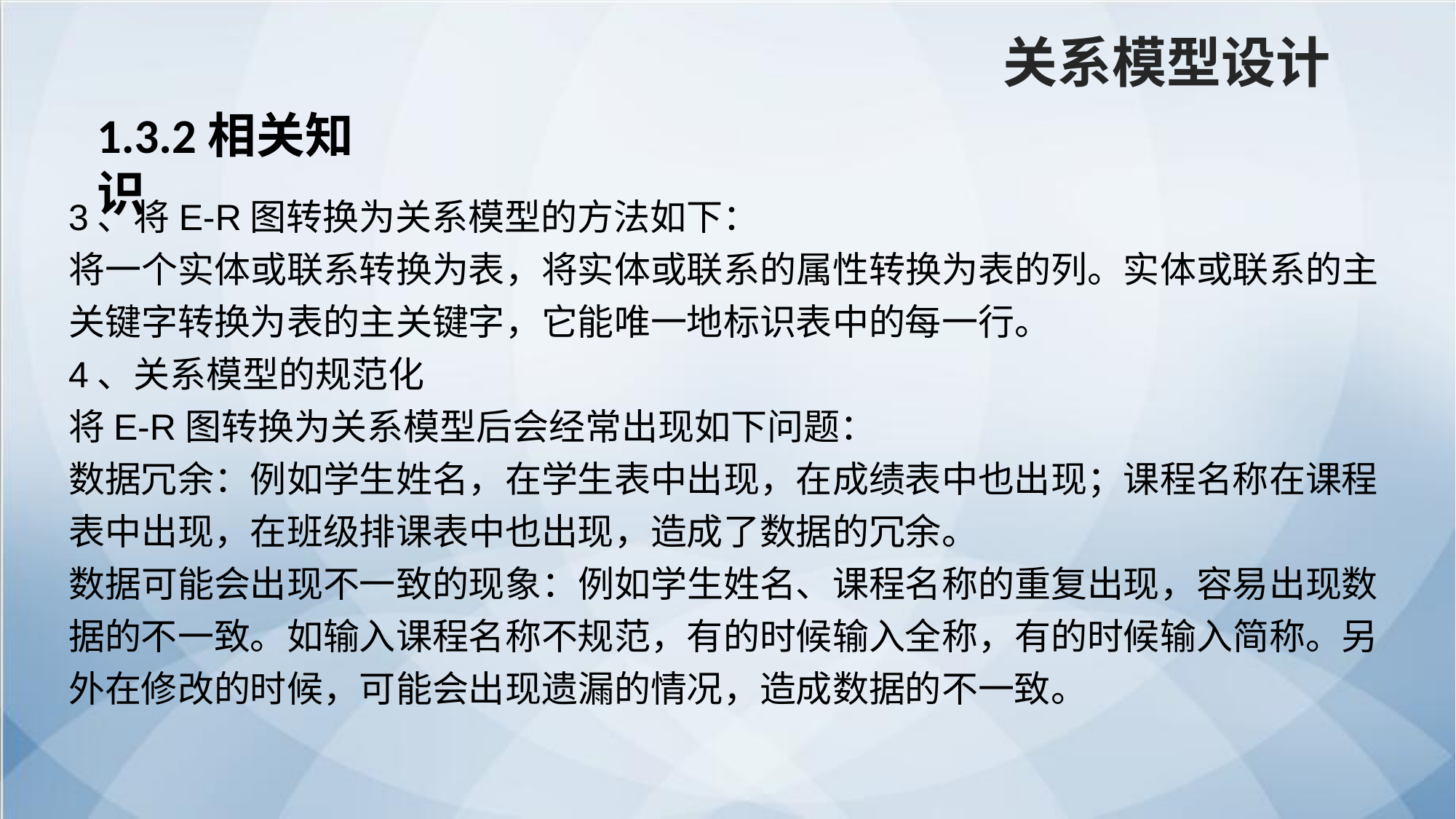

关系模型设计
1.3.2相关知识
3、将E-R图转换为关系模型的方法如下：
将一个实体或联系转换为表，将实体或联系的属性转换为表的列。实体或联系的主关键字转换为表的主关键字，它能唯一地标识表中的每一行。
4、关系模型的规范化
将E-R图转换为关系模型后会经常出现如下问题：
数据冗余：例如学生姓名，在学生表中出现，在成绩表中也出现；课程名称在课程表中出现，在班级排课表中也出现，造成了数据的冗余。
数据可能会出现不一致的现象：例如学生姓名、课程名称的重复出现，容易出现数据的不一致。如输入课程名称不规范，有的时候输入全称，有的时候输入简称。另外在修改的时候，可能会出现遗漏的情况，造成数据的不一致。